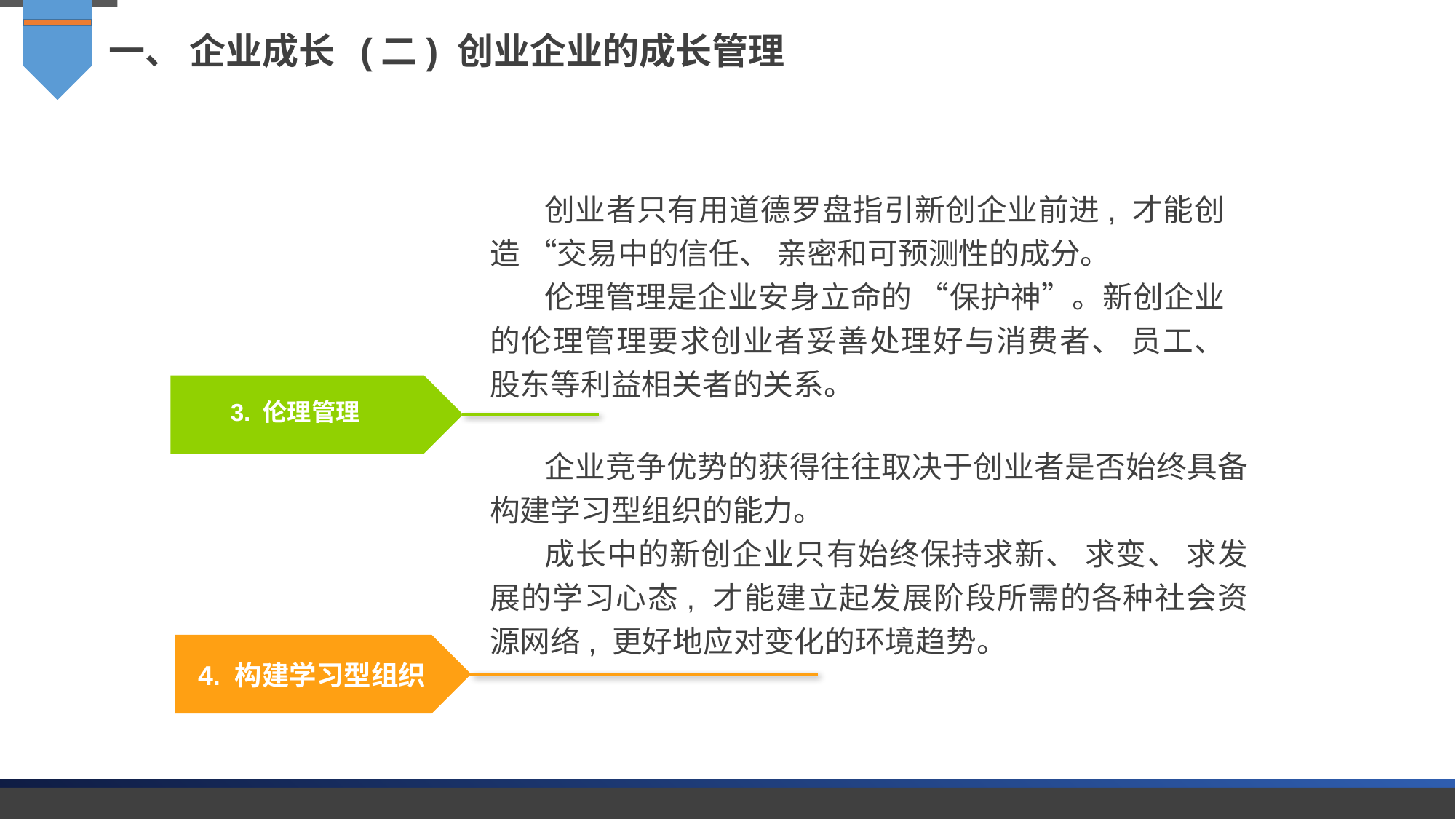

一、 企业成长  (二) 创业企业的成长管理
创业者只有用道德罗盘指引新创企业前进, 才能创造 “交易中的信任、 亲密和可预测性的成分。
伦理管理是企业安身立命的 “保护神”。新创企业的伦理管理要求创业者妥善处理好与消费者、 员工、 股东等利益相关者的关系。

3. 伦理管理
企业竞争优势的获得往往取决于创业者是否始终具备构建学习型组织的能力。
成长中的新创企业只有始终保持求新、 求变、 求发展的学习心态, 才能建立起发展阶段所需的各种社会资源网络, 更好地应对变化的环境趋势。

4. 构建学习型组织